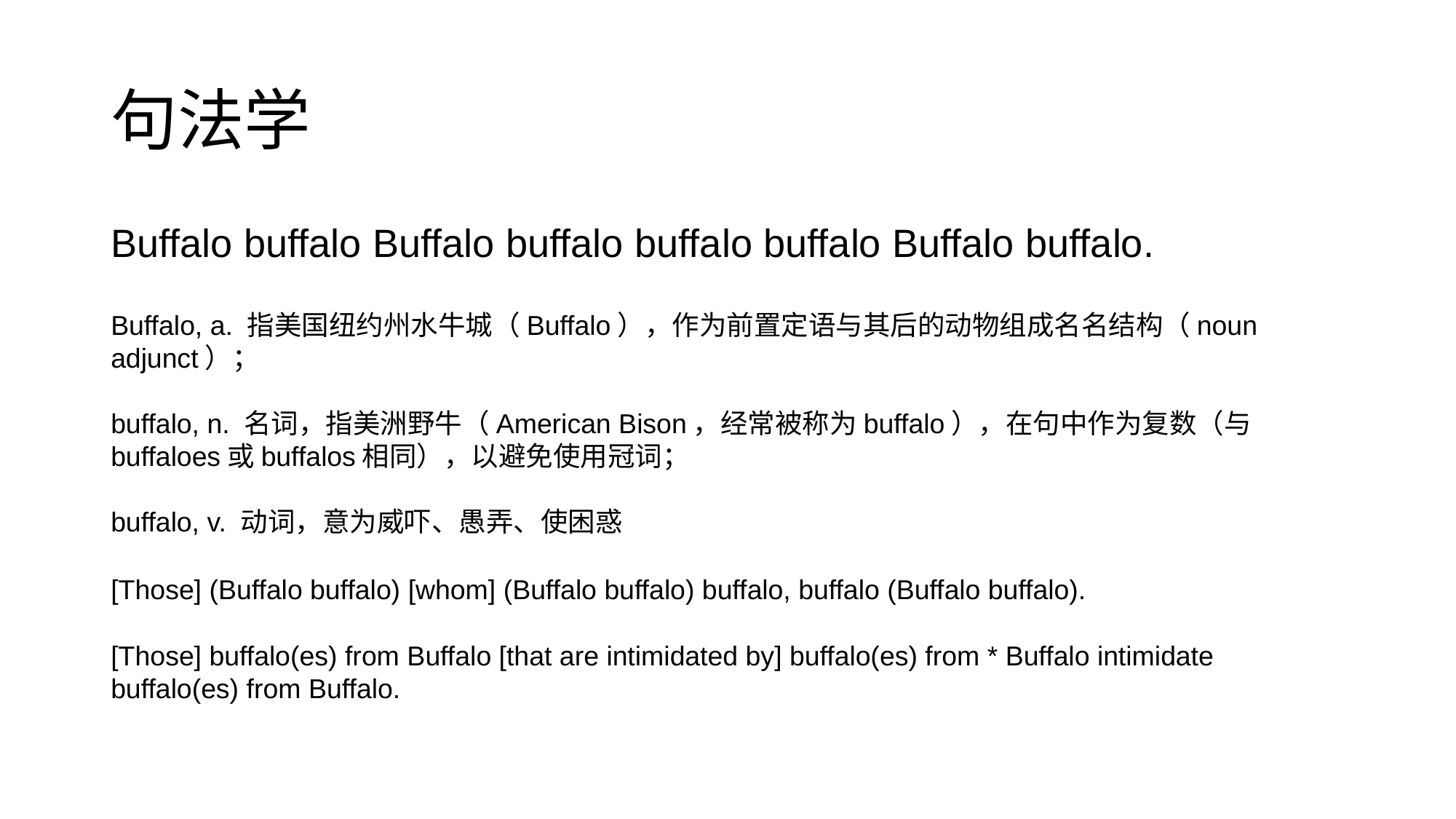

# 句法学
Buffalo buffalo Buffalo buffalo buffalo buffalo Buffalo buffalo.
Buffalo, a. 指美国纽约州水牛城（Buffalo），作为前置定语与其后的动物组成名名结构（noun adjunct）；

buffalo, n. 名词，指美洲野牛（American Bison，经常被称为buffalo），在句中作为复数（与buffaloes或buffalos相同），以避免使用冠词；

buffalo, v. 动词，意为威吓、愚弄、使困惑
[Those] (Buffalo buffalo) [whom] (Buffalo buffalo) buffalo, buffalo (Buffalo buffalo).
[Those] buffalo(es) from Buffalo [that are intimidated by] buffalo(es) from * Buffalo intimidate buffalo(es) from Buffalo.